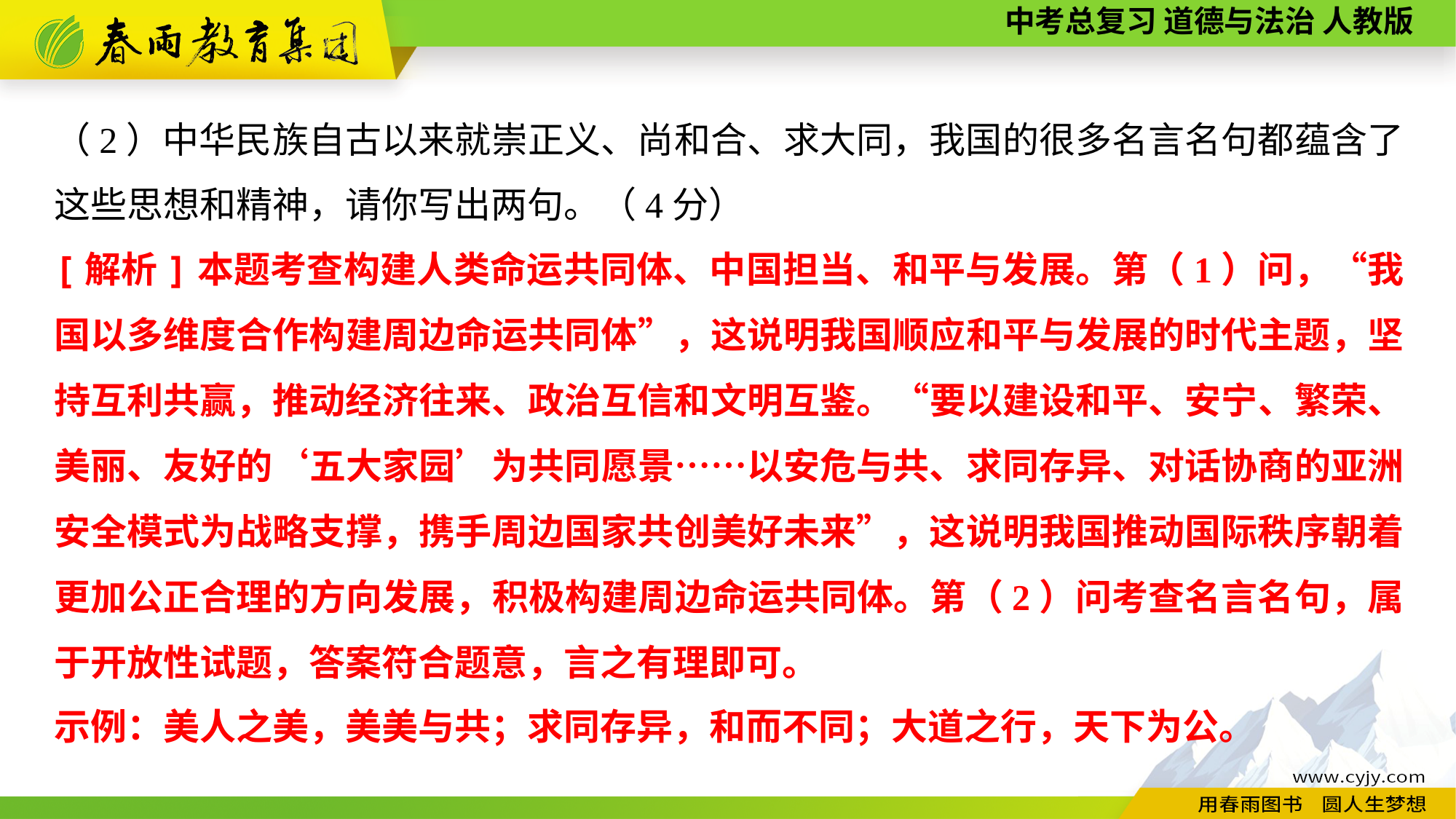

（2）中华民族自古以来就崇正义、尚和合、求大同，我国的很多名言名句都蕴含了这些思想和精神，请你写出两句。（4分）
[解析]本题考查构建人类命运共同体、中国担当、和平与发展。第（1）问，“我国以多维度合作构建周边命运共同体”，这说明我国顺应和平与发展的时代主题，坚持互利共赢，推动经济往来、政治互信和文明互鉴。“要以建设和平、安宁、繁荣、美丽、友好的‘五大家园’为共同愿景……以安危与共、求同存异、对话协商的亚洲安全模式为战略支撑，携手周边国家共创美好未来”，这说明我国推动国际秩序朝着更加公正合理的方向发展，积极构建周边命运共同体。第（2）问考查名言名句，属于开放性试题，答案符合题意，言之有理即可。
示例：美人之美，美美与共；求同存异，和而不同；大道之行，天下为公。